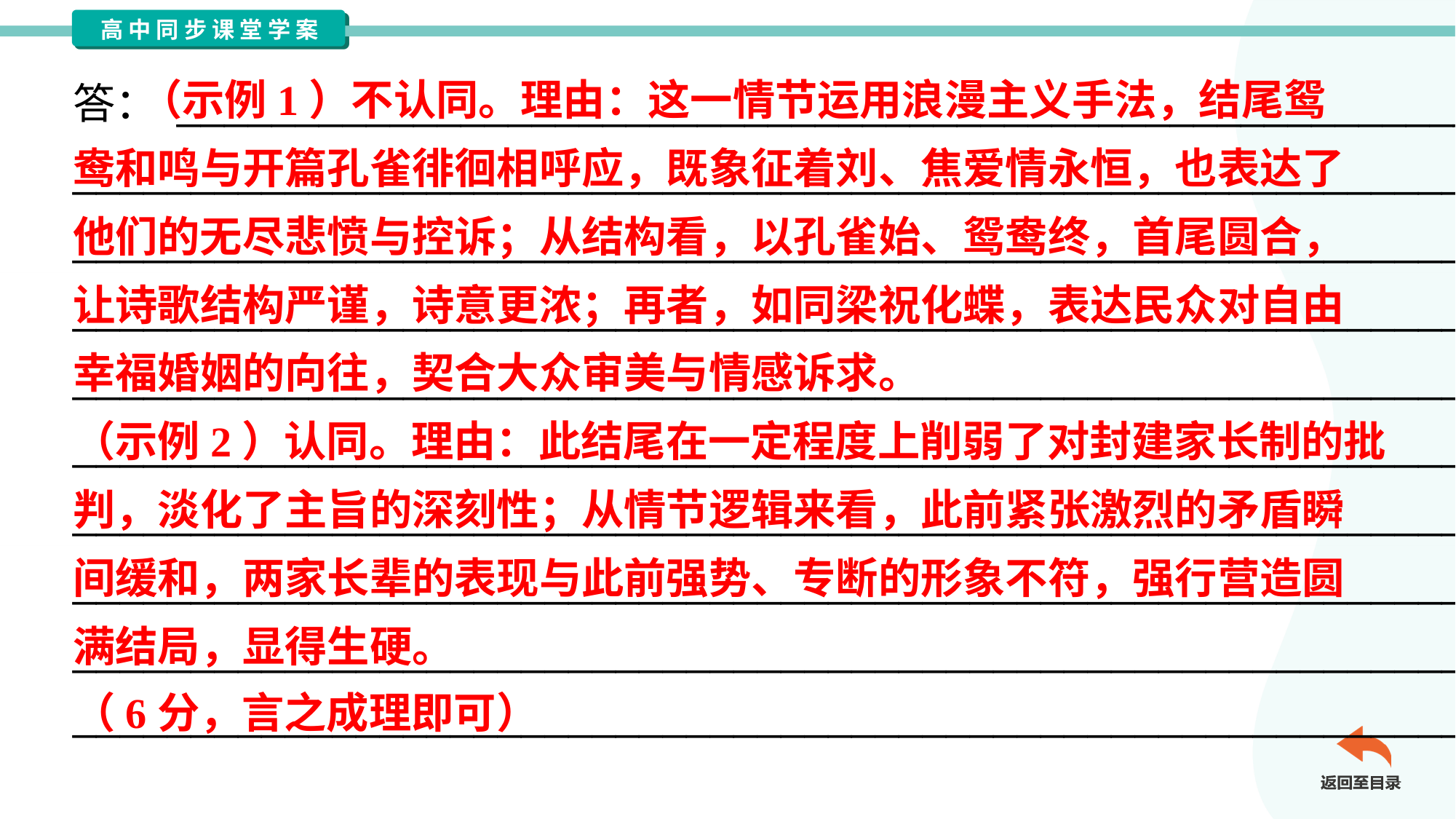

（示例1）不认同。理由：这一情节运用浪漫主义手法，结尾鸳
鸯和鸣与开篇孔雀徘徊相呼应，既象征着刘、焦爱情永恒，也表达了
他们的无尽悲愤与控诉；从结构看，以孔雀始、鸳鸯终，首尾圆合，
让诗歌结构严谨，诗意更浓；再者，如同梁祝化蝶，表达民众对自由
幸福婚姻的向往，契合大众审美与情感诉求。
（示例2）认同。理由：此结尾在一定程度上削弱了对封建家长制的批
判，淡化了主旨的深刻性；从情节逻辑来看，此前紧张激烈的矛盾瞬
间缓和，两家长辈的表现与此前强势、专断的形象不符，强行营造圆
满结局，显得生硬。
（6分，言之成理即可）
答： ________________________________________________________
_____________________________________________________________
_____________________________________________________________
_____________________________________________________________
_____________________________________________________________
_____________________________________________________________
_____________________________________________________________
_____________________________________________________________
_____________________________________________________________
_____________________________________________________________